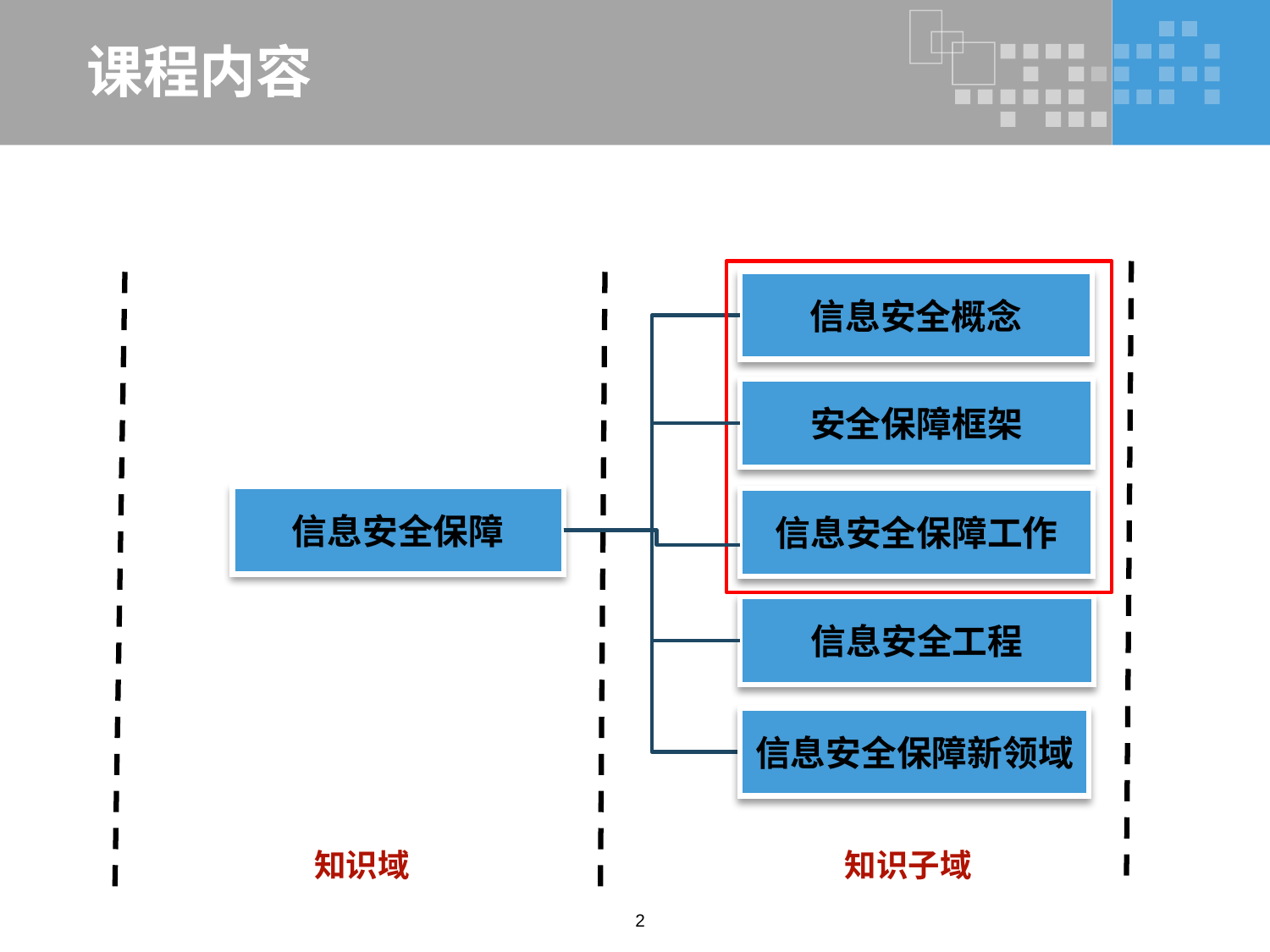

# 课程内容

信息安全概念

安全保障框架
信息安全保障
信息安全保障工作

信息安全工程
信息安全保障新领域
知识域
知识子域
2